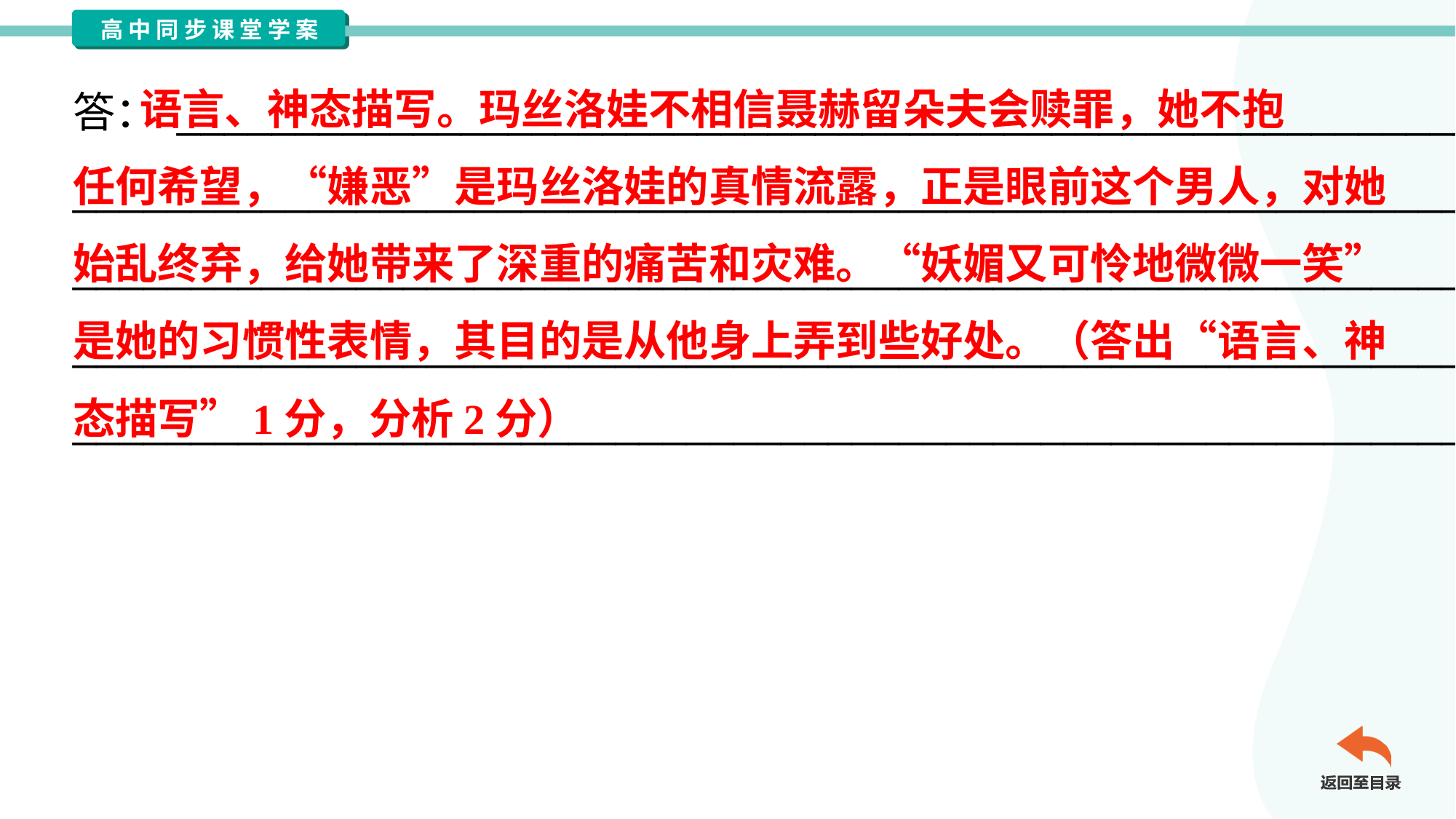

语言、神态描写。玛丝洛娃不相信聂赫留朵夫会赎罪，她不抱
任何希望，“嫌恶”是玛丝洛娃的真情流露，正是眼前这个男人，对她
始乱终弃，给她带来了深重的痛苦和灾难。“妖媚又可怜地微微一笑”
是她的习惯性表情，其目的是从他身上弄到些好处。（答出“语言、神
态描写”1分，分析2分）
答： ________________________________________________________
_____________________________________________________________
_____________________________________________________________
_____________________________________________________________
_____________________________________________________________